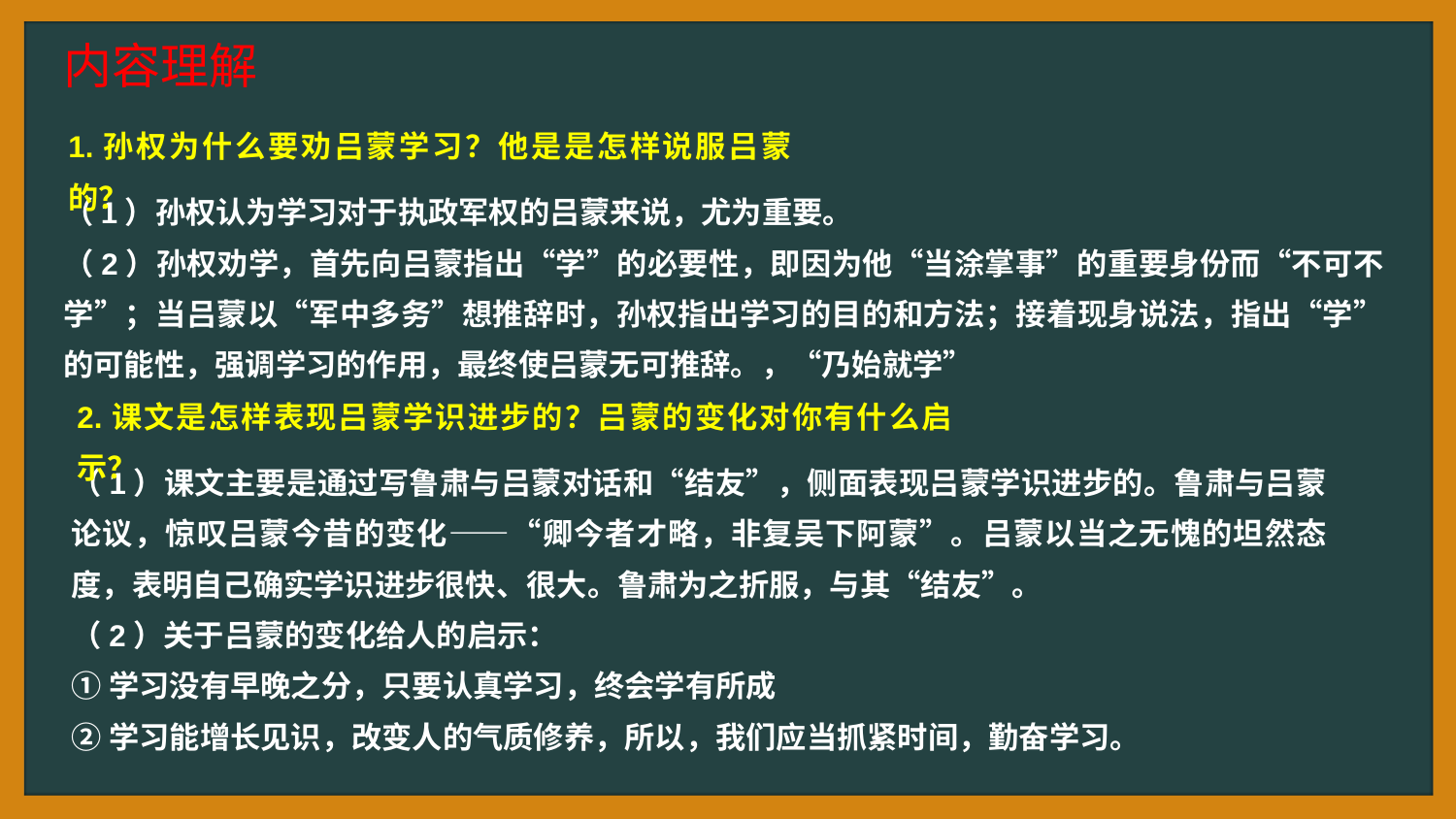

内容理解
1.孙权为什么要劝吕蒙学习？他是是怎样说服吕蒙的？
（1）孙权认为学习对于执政军权的吕蒙来说，尤为重要。
（2）孙权劝学，首先向吕蒙指出“学”的必要性，即因为他“当涂掌事”的重要身份而“不可不学”；当吕蒙以“军中多务”想推辞时，孙权指出学习的目的和方法；接着现身说法，指出“学”的可能性，强调学习的作用，最终使吕蒙无可推辞。，“乃始就学”
2.课文是怎样表现吕蒙学识进步的？吕蒙的变化对你有什么启示？
（1）课文主要是通过写鲁肃与吕蒙对话和“结友”，侧面表现吕蒙学识进步的。鲁肃与吕蒙论议，惊叹吕蒙今昔的变化——“卿今者才略，非复吴下阿蒙”。吕蒙以当之无愧的坦然态度，表明自己确实学识进步很快、很大。鲁肃为之折服，与其“结友”。
（2）关于吕蒙的变化给人的启示：
①学习没有早晚之分，只要认真学习，终会学有所成
②学习能增长见识，改变人的气质修养，所以，我们应当抓紧时间，勤奋学习。